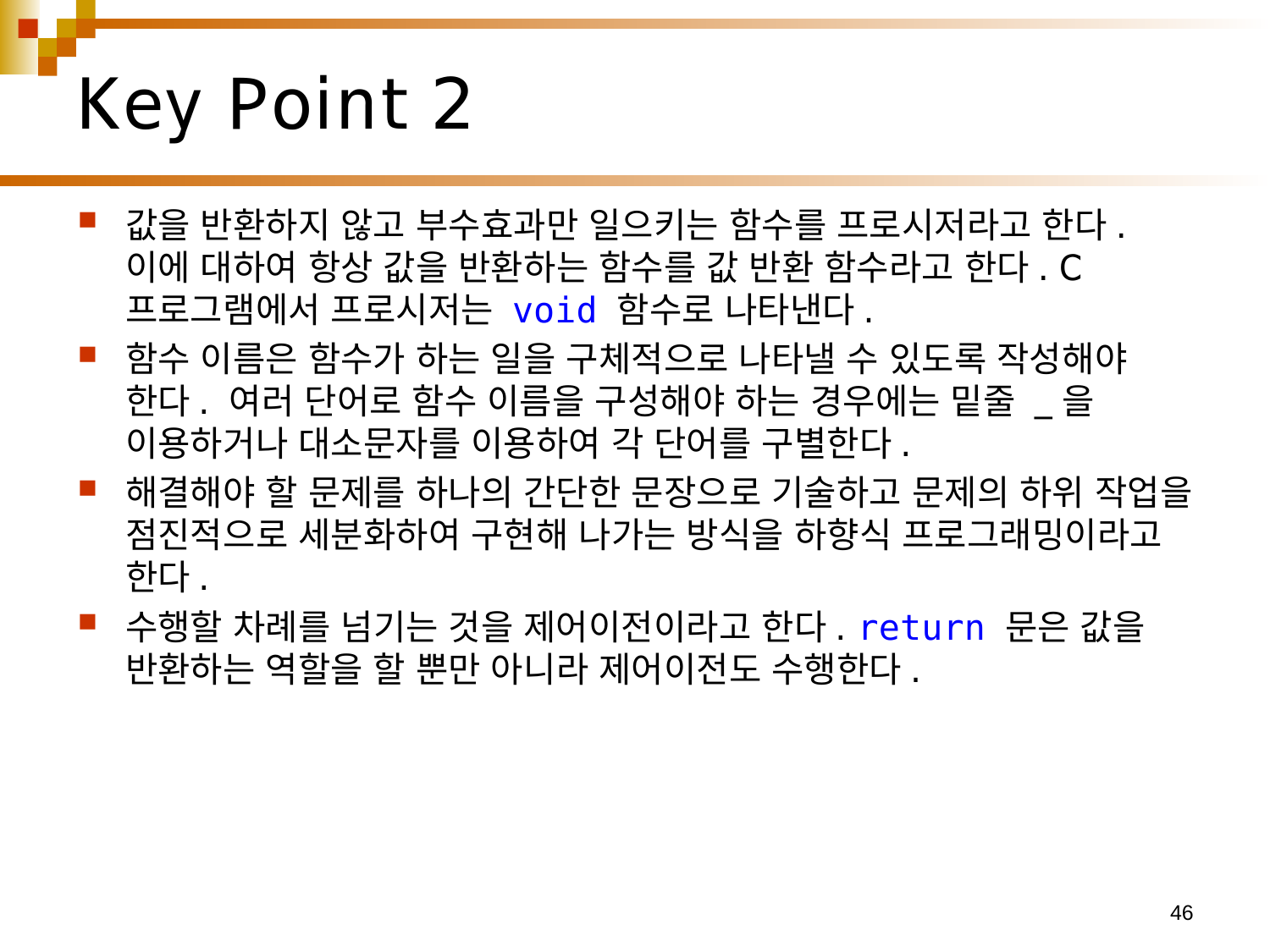

# Key Point 2
값을 반환하지 않고 부수효과만 일으키는 함수를 프로시저라고 한다. 이에 대하여 항상 값을 반환하는 함수를 값 반환 함수라고 한다. C 프로그램에서 프로시저는 void 함수로 나타낸다.
함수 이름은 함수가 하는 일을 구체적으로 나타낼 수 있도록 작성해야 한다. 여러 단어로 함수 이름을 구성해야 하는 경우에는 밑줄 _을 이용하거나 대소문자를 이용하여 각 단어를 구별한다.
해결해야 할 문제를 하나의 간단한 문장으로 기술하고 문제의 하위 작업을 점진적으로 세분화하여 구현해 나가는 방식을 하향식 프로그래밍이라고 한다.
수행할 차례를 넘기는 것을 제어이전이라고 한다. return 문은 값을 반환하는 역할을 할 뿐만 아니라 제어이전도 수행한다.
46